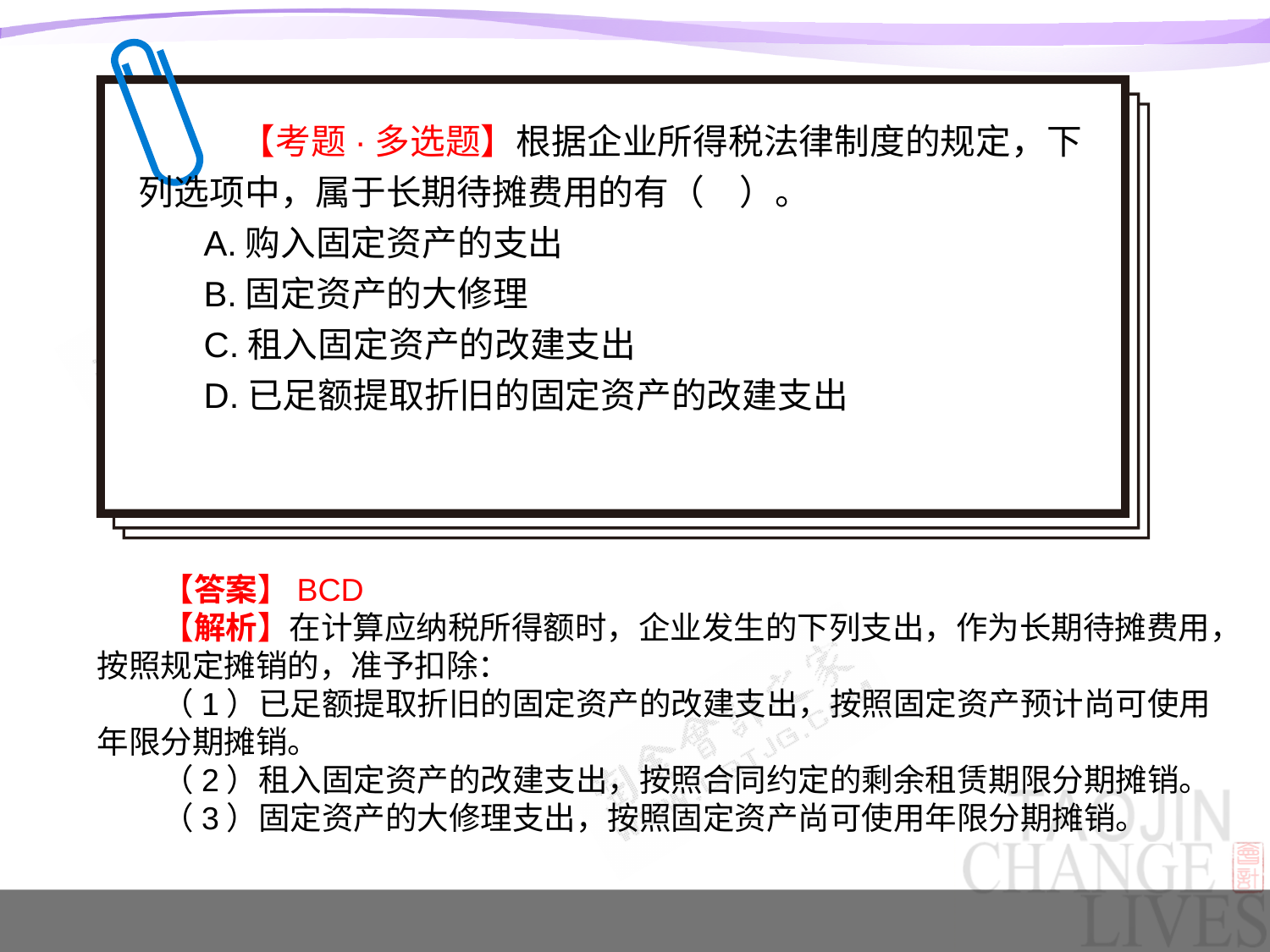

【考题·多选题】根据企业所得税法律制度的规定，下列选项中，属于长期待摊费用的有（　）。
A.购入固定资产的支出
B.固定资产的大修理
C.租入固定资产的改建支出
D.已足额提取折旧的固定资产的改建支出

【答案】BCD
【解析】在计算应纳税所得额时，企业发生的下列支出，作为长期待摊费用，按照规定摊销的，准予扣除：
（1）已足额提取折旧的固定资产的改建支出，按照固定资产预计尚可使用年限分期摊销。
（2）租入固定资产的改建支出，按照合同约定的剩余租赁期限分期摊销。
（3）固定资产的大修理支出，按照固定资产尚可使用年限分期摊销。